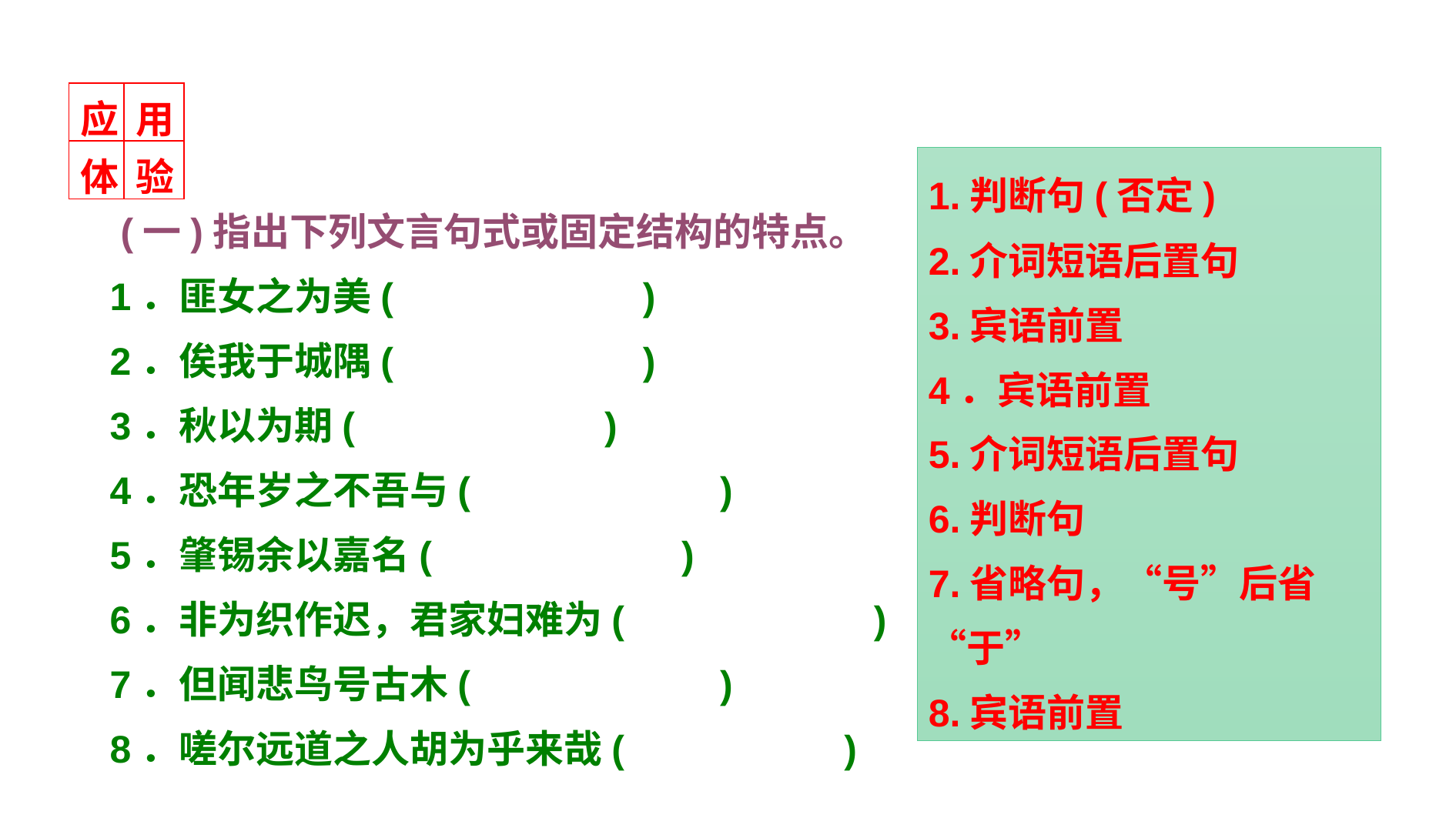

| 应 | 用 |
| --- | --- |
| 体 | 验 |
1.判断句(否定)
2.介词短语后置句
3.宾语前置
4．宾语前置
5.介词短语后置句
6.判断句
7.省略句，“号”后省“于”
8.宾语前置
 (一)指出下列文言句式或固定结构的特点。
1．匪女之为美(　　　　　　)
2．俟我于城隅(　　　　　　)
3．秋以为期(　　　　　　)
4．恐年岁之不吾与(　　　　　　)
5．肇锡余以嘉名(　　　　　　)
6．非为织作迟，君家妇难为(　　　　　　)
7．但闻悲鸟号古木(　　　　　　)
8．嗟尔远道之人胡为乎来哉(　 　　　　)